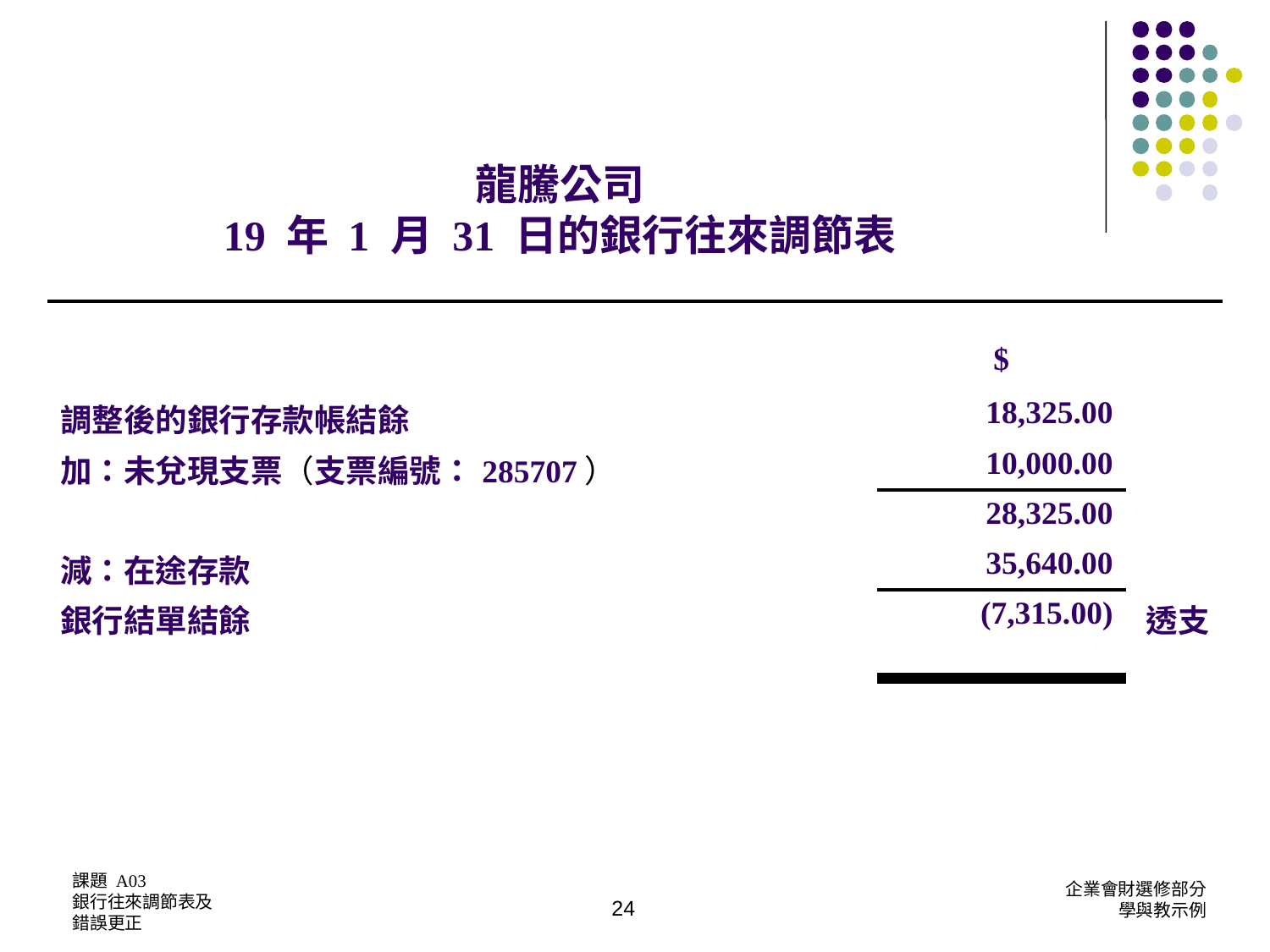

龍騰公司
19 年 1 月 31 日的銀行往來調節表
|  | $ |  |
| --- | --- | --- |
| 調整後的銀行存款帳結餘 | 18,325.00 |  |
| 加：未兌現支票（支票編號：285707） | 10,000.00 |  |
|  | 28,325.00 |  |
| 減：在途存款 | 35,640.00 |  |
| 銀行結單結餘 | (7,315.00) | 透支 |
|  |  |  |

24